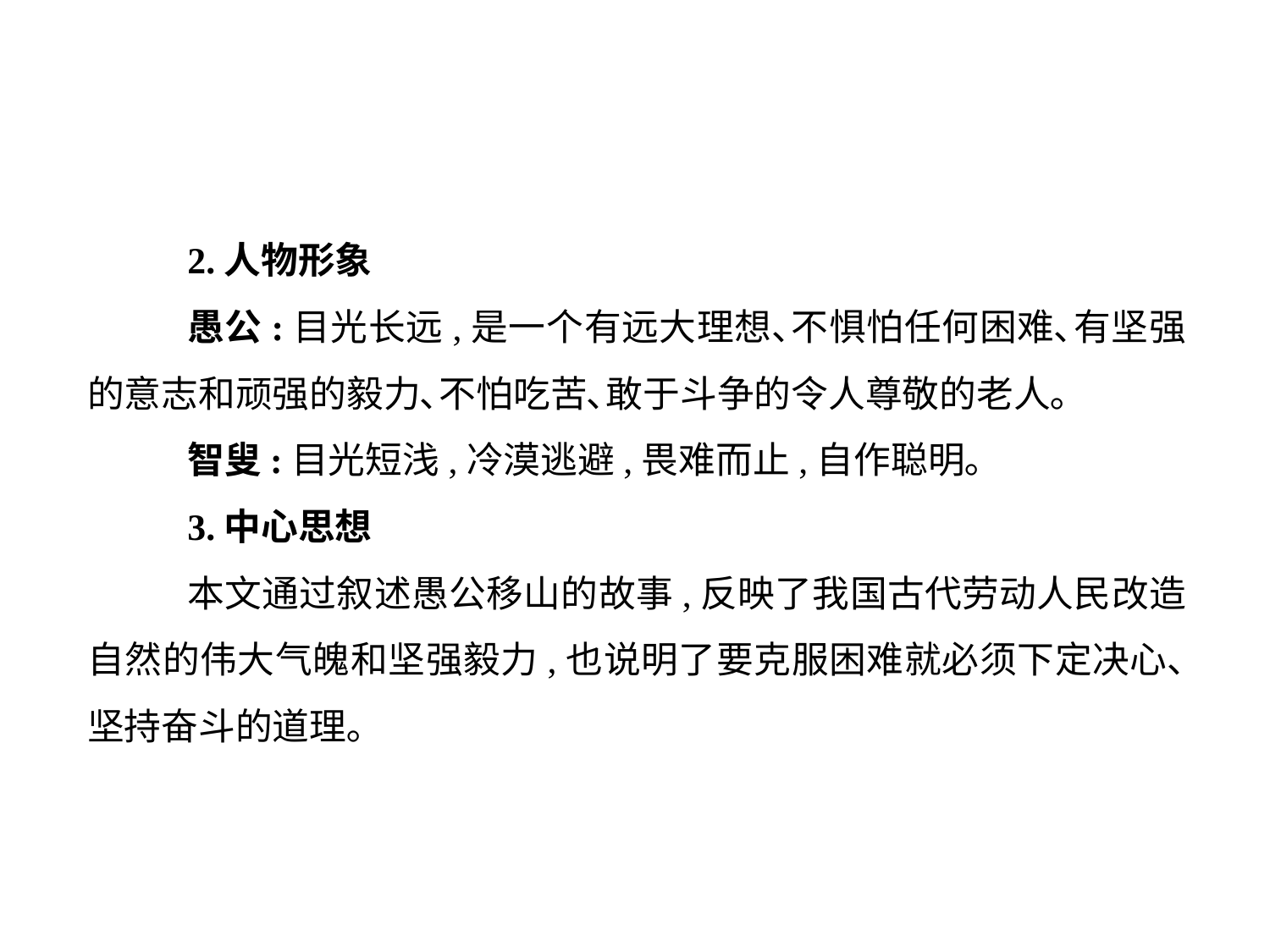

2.人物形象
愚公:目光长远,是一个有远大理想､不惧怕任何困难､有坚强的意志和顽强的毅力､不怕吃苦､敢于斗争的令人尊敬的老人｡
智叟:目光短浅,冷漠逃避,畏难而止,自作聪明｡
3.中心思想
本文通过叙述愚公移山的故事,反映了我国古代劳动人民改造自然的伟大气魄和坚强毅力,也说明了要克服困难就必须下定决心､坚持奋斗的道理｡